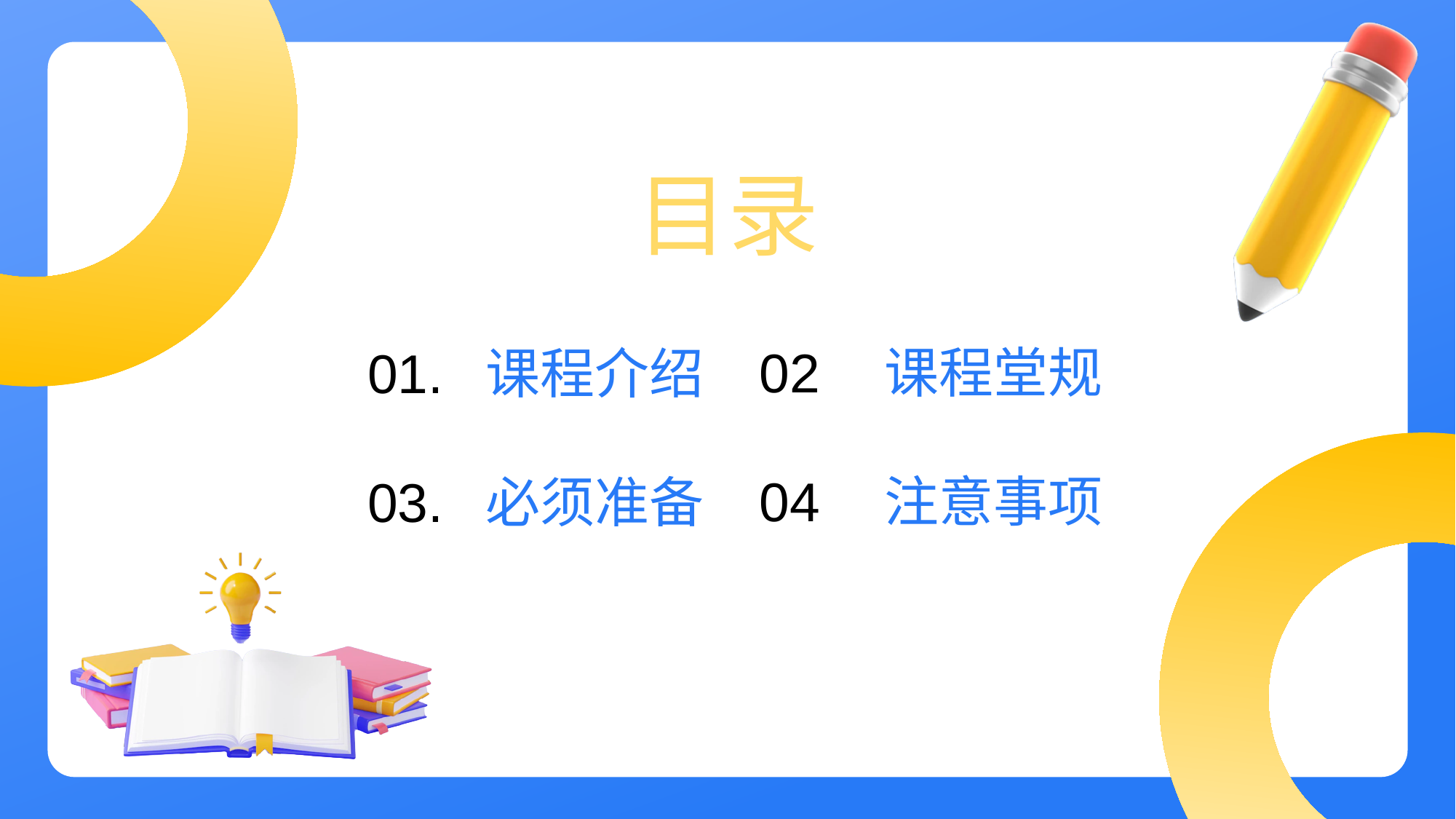

目录
02
课程堂规
01.
课程介绍
04
注意事项
03.
必须准备